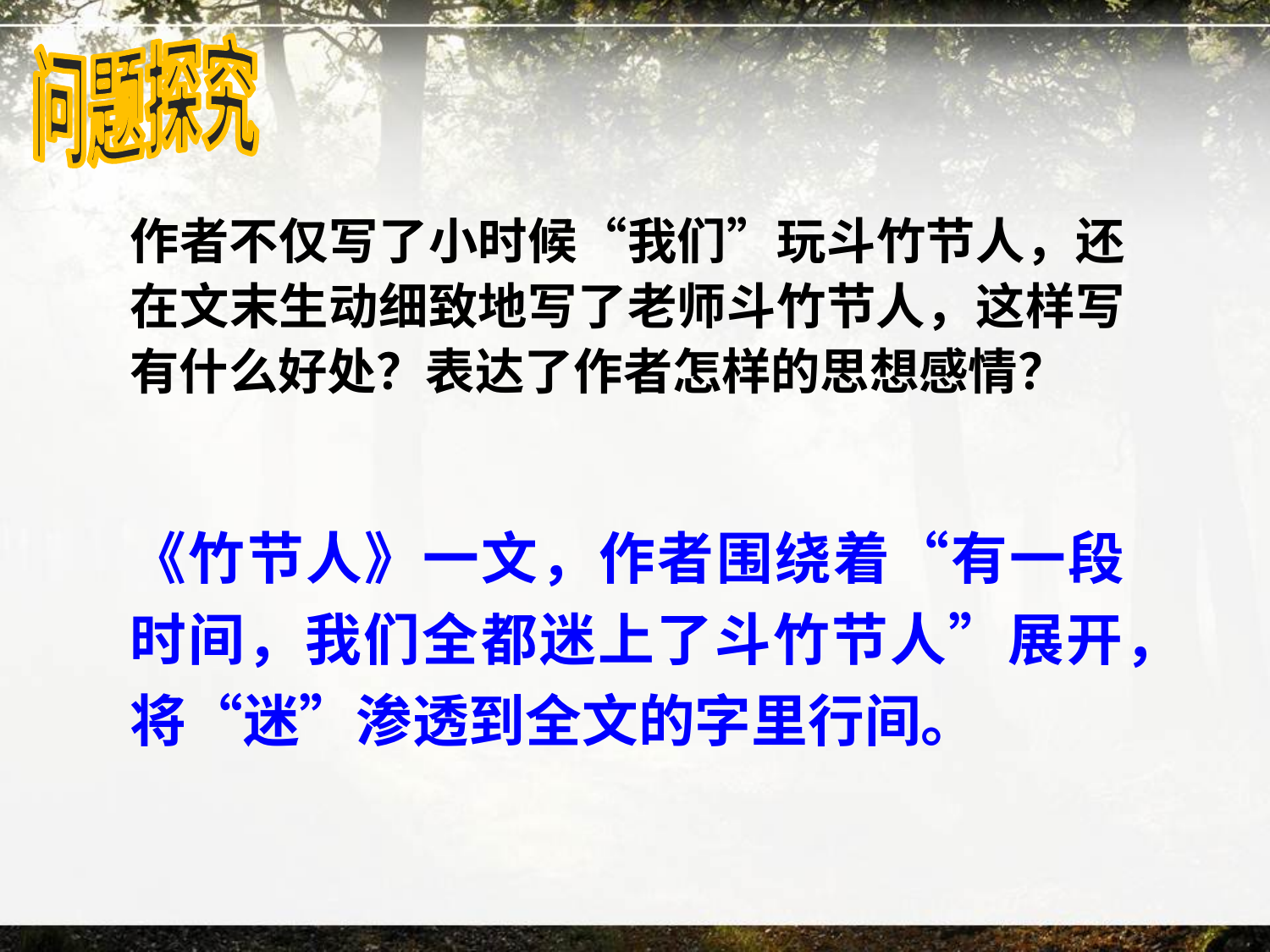

问题探究
作者不仅写了小时候“我们”玩斗竹节人，还在文末生动细致地写了老师斗竹节人，这样写有什么好处？表达了作者怎样的思想感情？

《竹节人》一文，作者围绕着“有一段时间，我们全都迷上了斗竹节人”展开，将“迷”渗透到全文的字里行间。